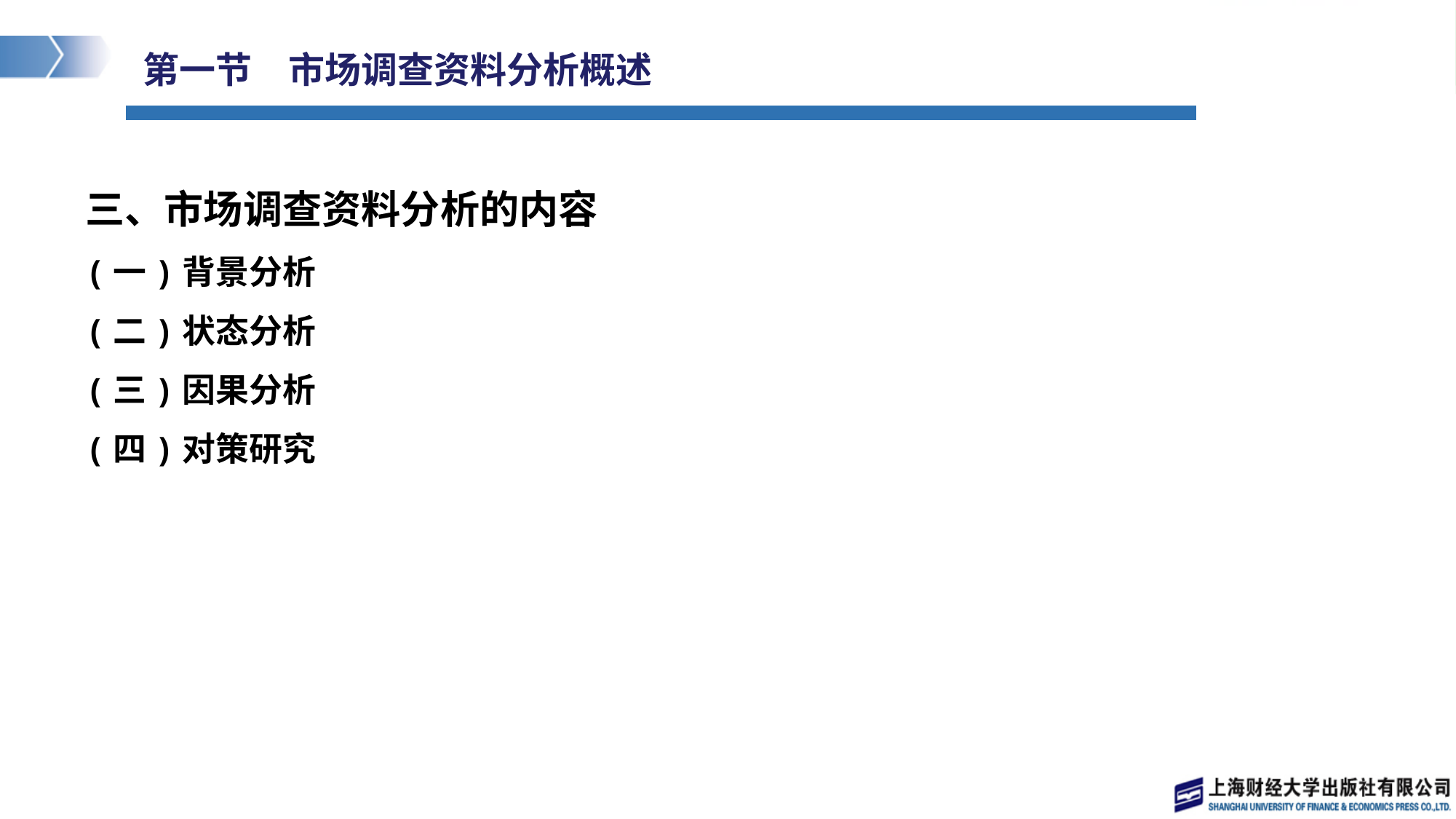

# 第一节　市场调查资料分析概述
三、市场调查资料分析的内容
(一)背景分析
(二)状态分析
(三)因果分析
(四)对策研究